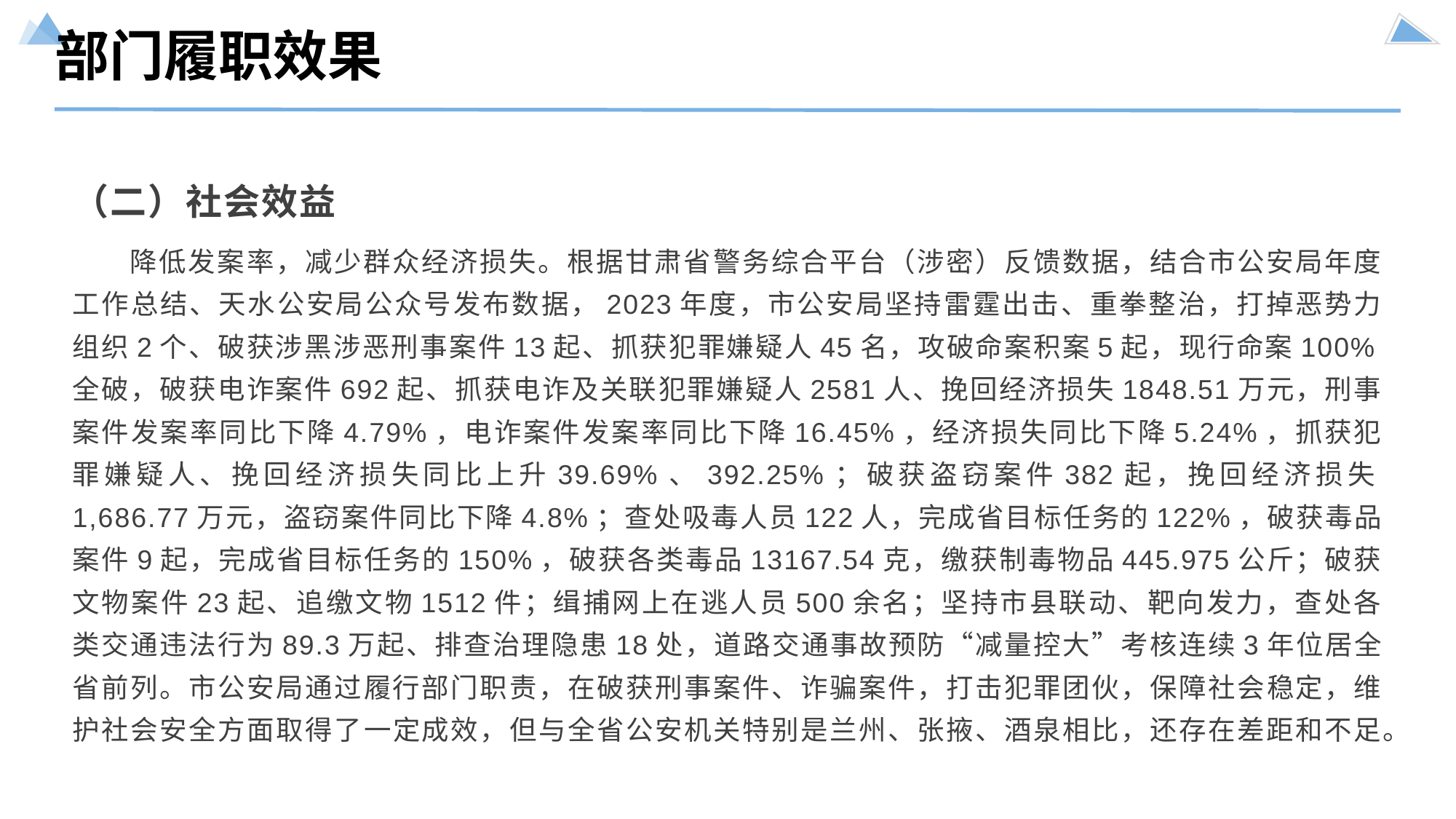

部门履职效果
（二）社会效益
降低发案率，减少群众经济损失。根据甘肃省警务综合平台（涉密）反馈数据，结合市公安局年度工作总结、天水公安局公众号发布数据，2023年度，市公安局坚持雷霆出击、重拳整治，打掉恶势力组织2个、破获涉黑涉恶刑事案件13起、抓获犯罪嫌疑人45名，攻破命案积案5起，现行命案100%全破，破获电诈案件692起、抓获电诈及关联犯罪嫌疑人2581人、挽回经济损失1848.51万元，刑事案件发案率同比下降4.79%，电诈案件发案率同比下降16.45%，经济损失同比下降5.24%，抓获犯罪嫌疑人、挽回经济损失同比上升39.69%、392.25%；破获盗窃案件382起，挽回经济损失1,686.77万元，盗窃案件同比下降4.8%；查处吸毒人员122人，完成省目标任务的122%，破获毒品案件9起，完成省目标任务的150%，破获各类毒品13167.54克，缴获制毒物品445.975公斤；破获文物案件23起、追缴文物1512件；缉捕网上在逃人员500余名；坚持市县联动、靶向发力，查处各类交通违法行为89.3万起、排查治理隐患18处，道路交通事故预防“减量控大”考核连续3年位居全省前列。市公安局通过履行部门职责，在破获刑事案件、诈骗案件，打击犯罪团伙，保障社会稳定，维护社会安全方面取得了一定成效，但与全省公安机关特别是兰州、张掖、酒泉相比，还存在差距和不足。